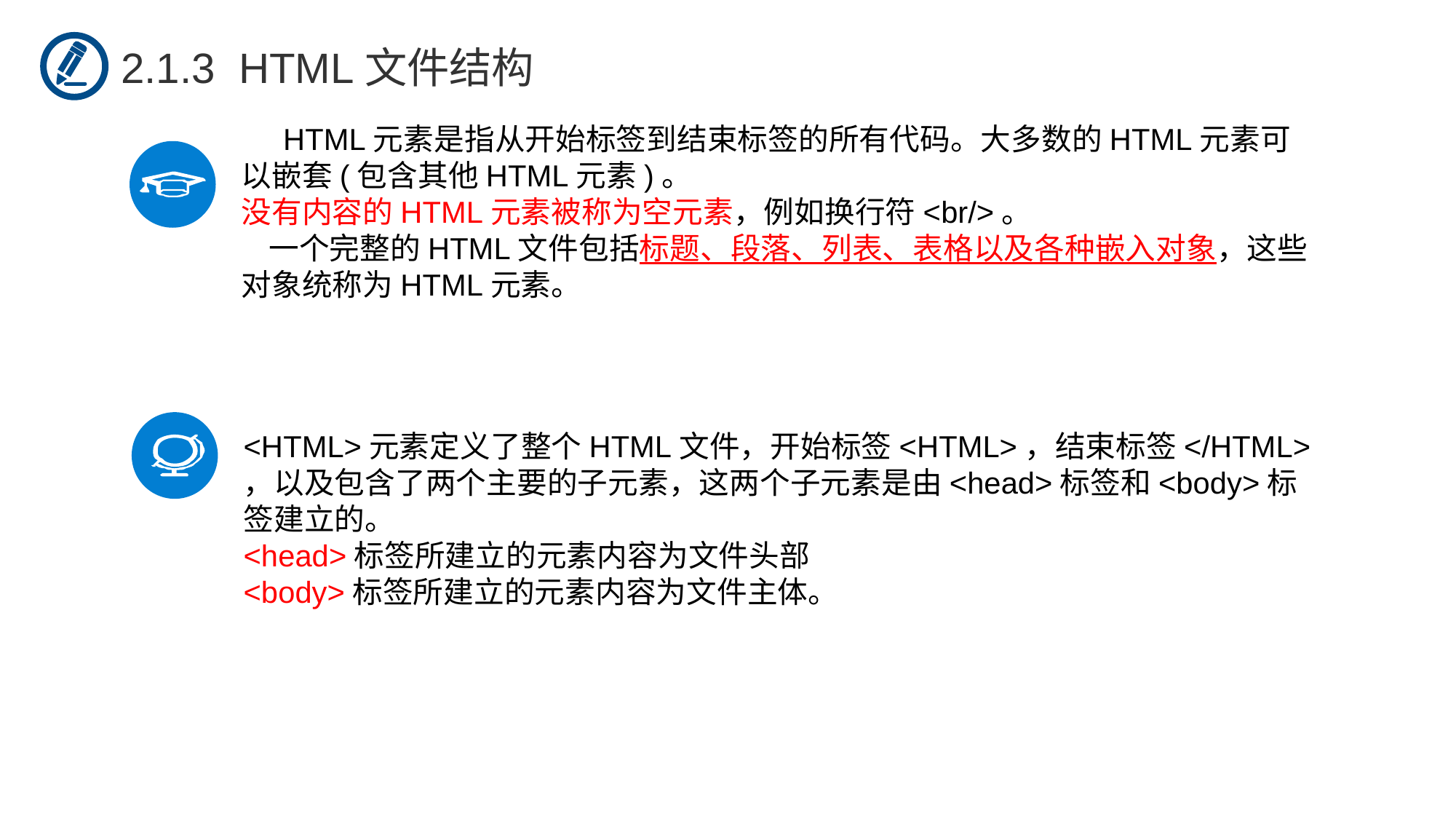

2.1.3  HTML文件结构
     HTML元素是指从开始标签到结束标签的所有代码。大多数的HTML元素可以嵌套(包含其他HTML元素)。
没有内容的HTML元素被称为空元素，例如换行符<br/>。
   一个完整的HTML文件包括标题、段落、列表、表格以及各种嵌入对象，这些对象统称为HTML元素。

    <HTML>元素定义了整个HTML文件，开始标签<HTML>，结束标签</HTML>，以及包含了两个主要的子元素，这两个子元素是由<head>标签和<body>标签建立的。
<head>标签所建立的元素内容为文件头部
<body>标签所建立的元素内容为文件主体。